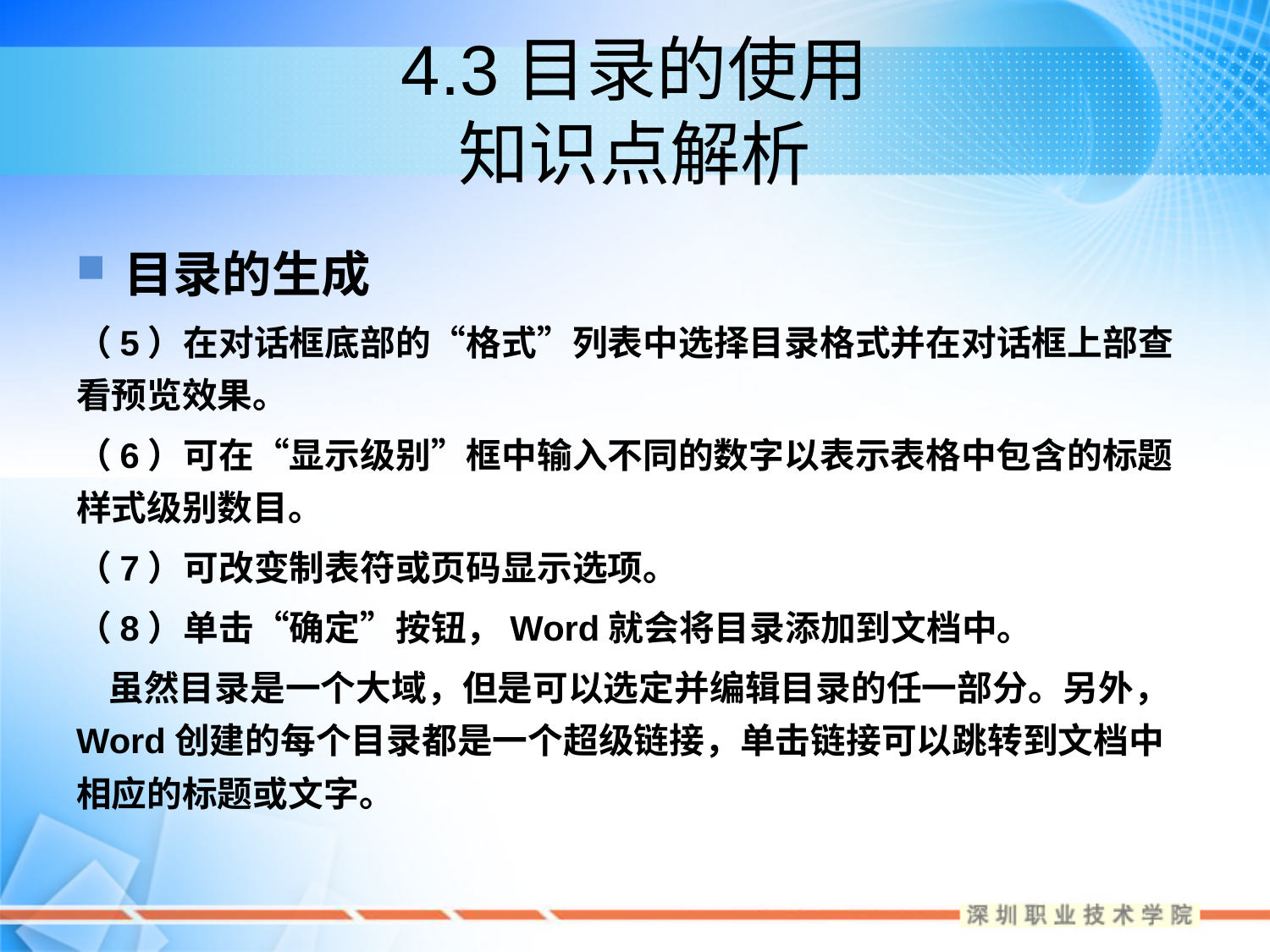

# 4.3目录的使用 知识点解析
目录的生成
（5）在对话框底部的“格式”列表中选择目录格式并在对话框上部查看预览效果。
（6）可在“显示级别”框中输入不同的数字以表示表格中包含的标题样式级别数目。
（7）可改变制表符或页码显示选项。
（8）单击“确定”按钮，Word就会将目录添加到文档中。
   虽然目录是一个大域，但是可以选定并编辑目录的任一部分。另外，Word创建的每个目录都是一个超级链接，单击链接可以跳转到文档中相应的标题或文字。